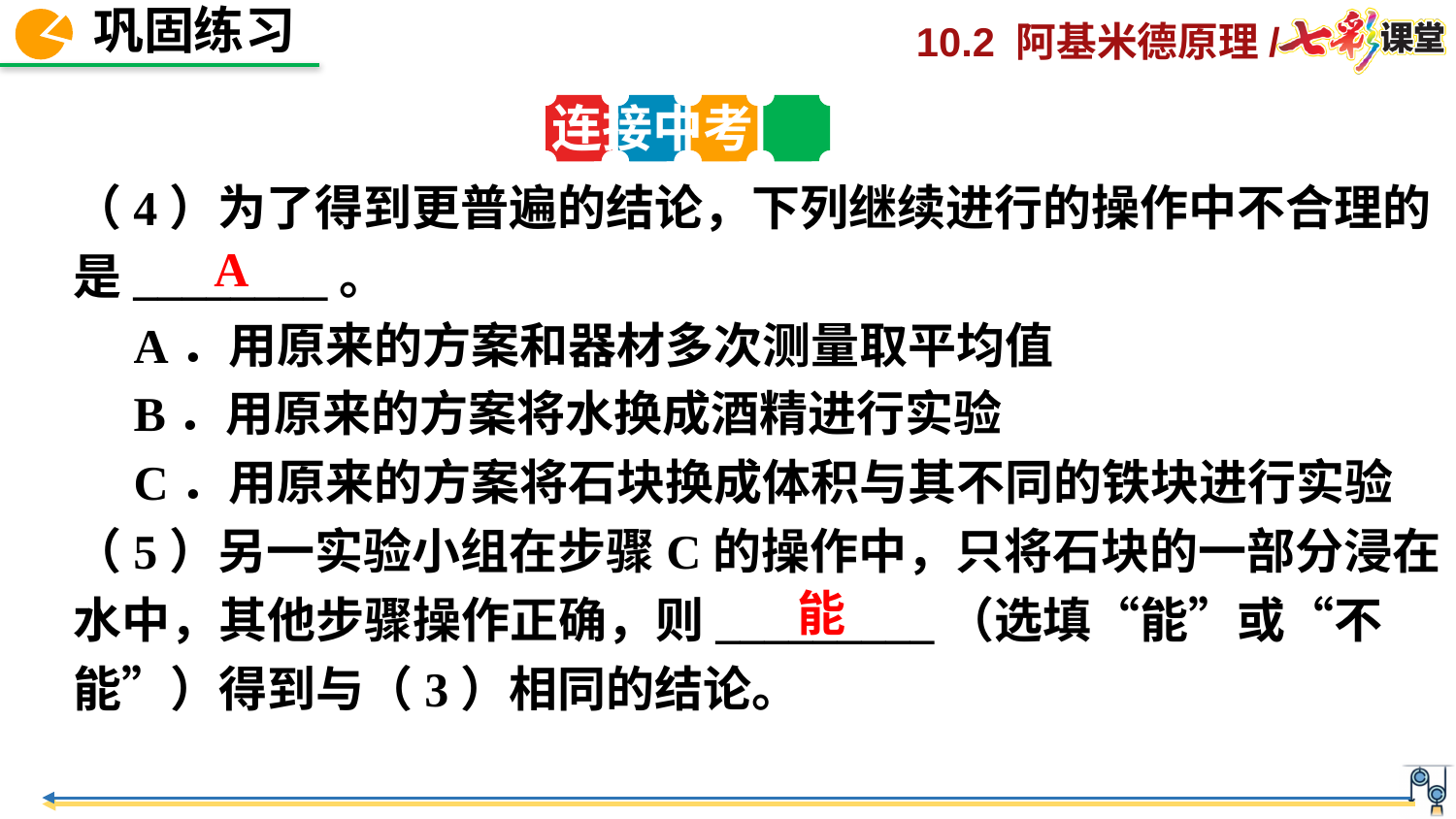

连接中考

（4）为了得到更普遍的结论，下列继续进行的操作中不合理的是________。
     A．用原来的方案和器材多次测量取平均值
     B．用原来的方案将水换成酒精进行实验
     C．用原来的方案将石块换成体积与其不同的铁块进行实验
（5）另一实验小组在步骤C的操作中，只将石块的一部分浸在水中，其他步骤操作正确，则_________（选填“能”或“不能”）得到与（3）相同的结论。
A
能